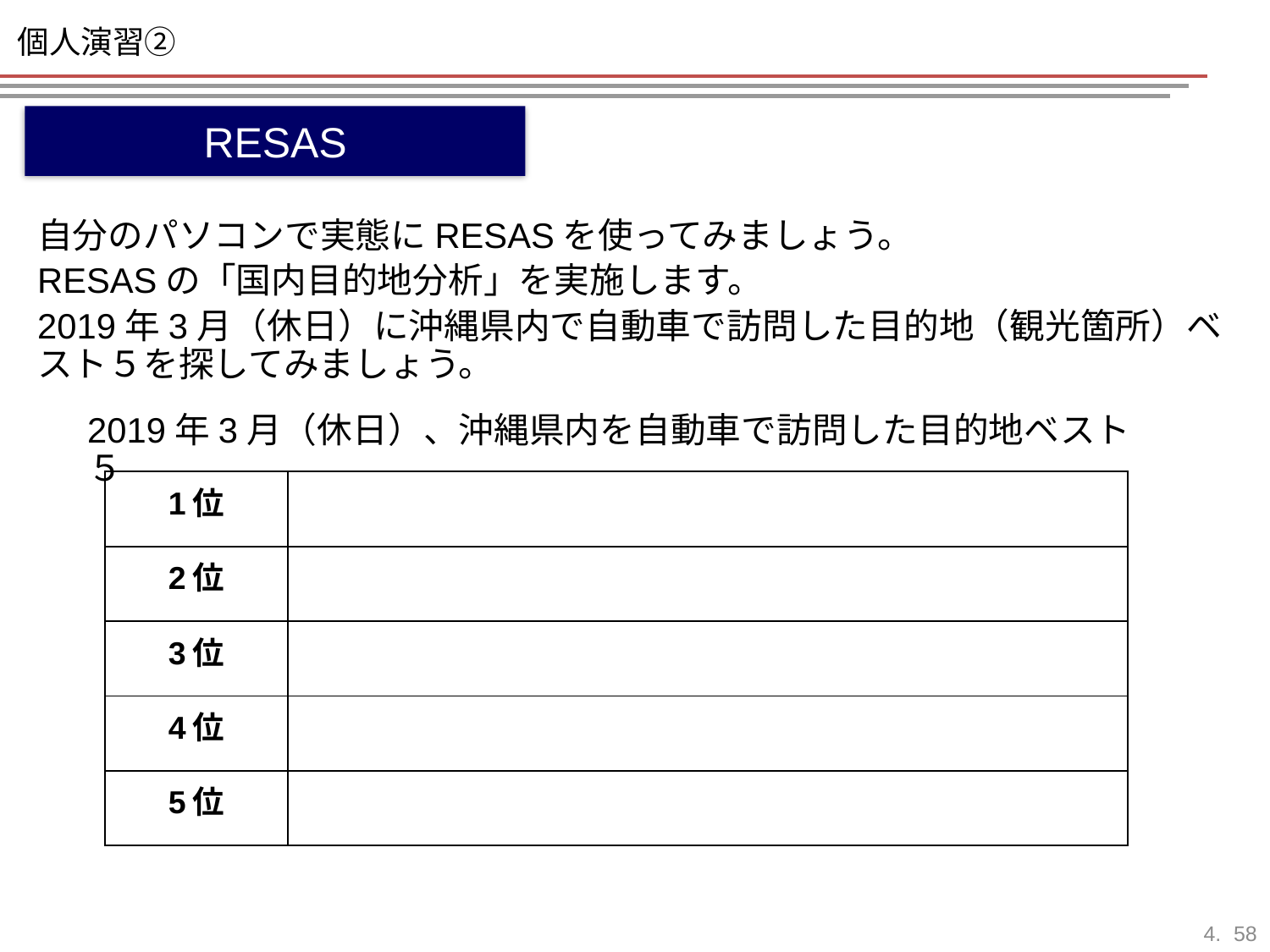

# 個人演習②
RESAS
自分のパソコンで実態にRESASを使ってみましょう。
RESASの「国内目的地分析」を実施します。
2019年3月（休日）に沖縄県内で自動車で訪問した目的地（観光箇所）ベスト５を探してみましょう。
2019年3月（休日）、沖縄県内を自動車で訪問した目的地ベスト５
| 1位 |  |
| --- | --- |
| 2位 |  |
| 3位 |  |
| 4位 |  |
| 5位 |  |
58